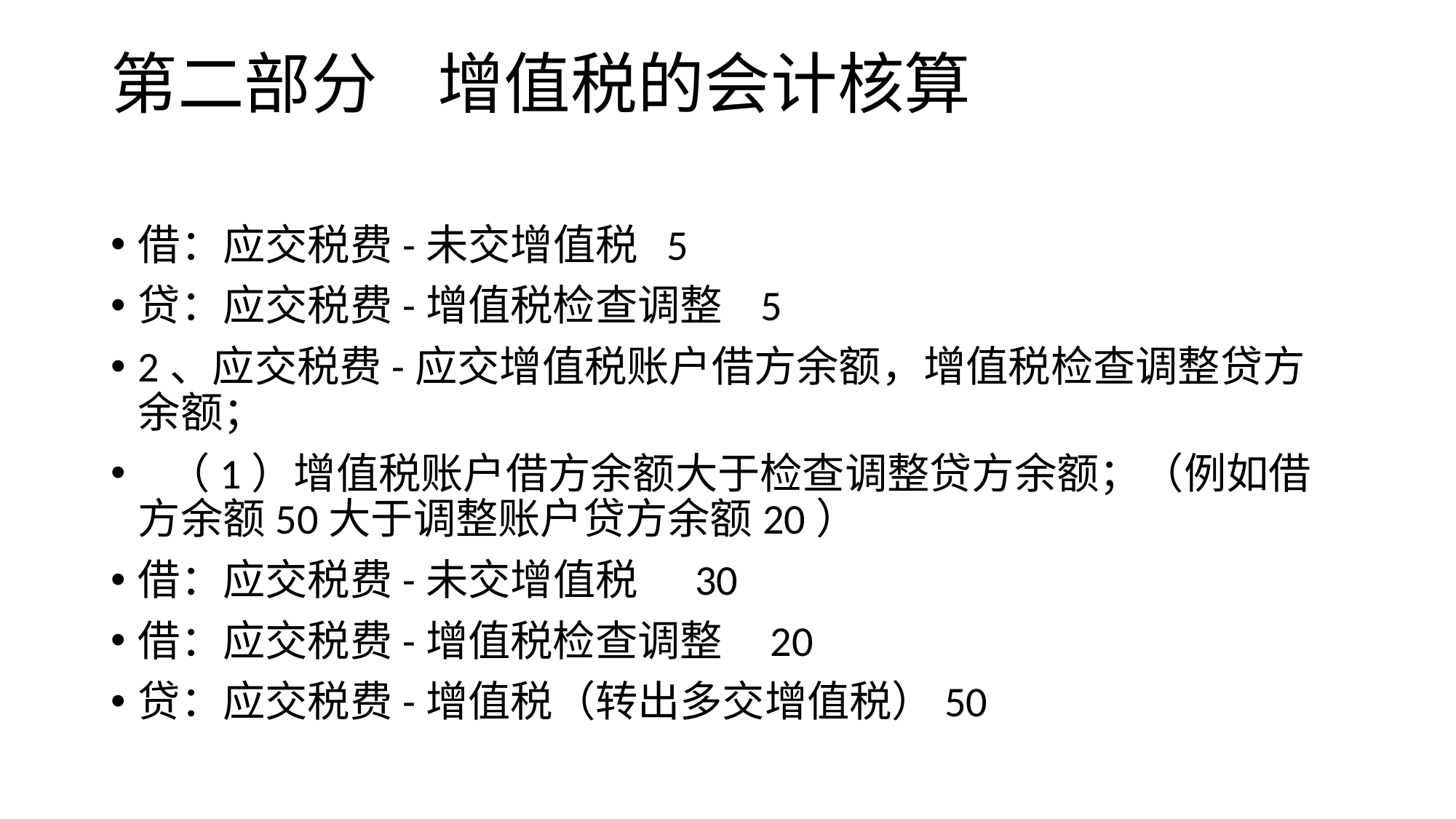

# 第二部分    增值税的会计核算

借：应交税费-未交增值税  5
贷：应交税费-增值税检查调整   5
2、应交税费-应交增值税账户借方余额，增值税检查调整贷方余额；
  （1）增值税账户借方余额大于检查调整贷方余额；（例如借方余额50大于调整账户贷方余额20）
借：应交税费-未交增值税     30
借：应交税费-增值税检查调整    20
贷：应交税费-增值税（转出多交增值税）50